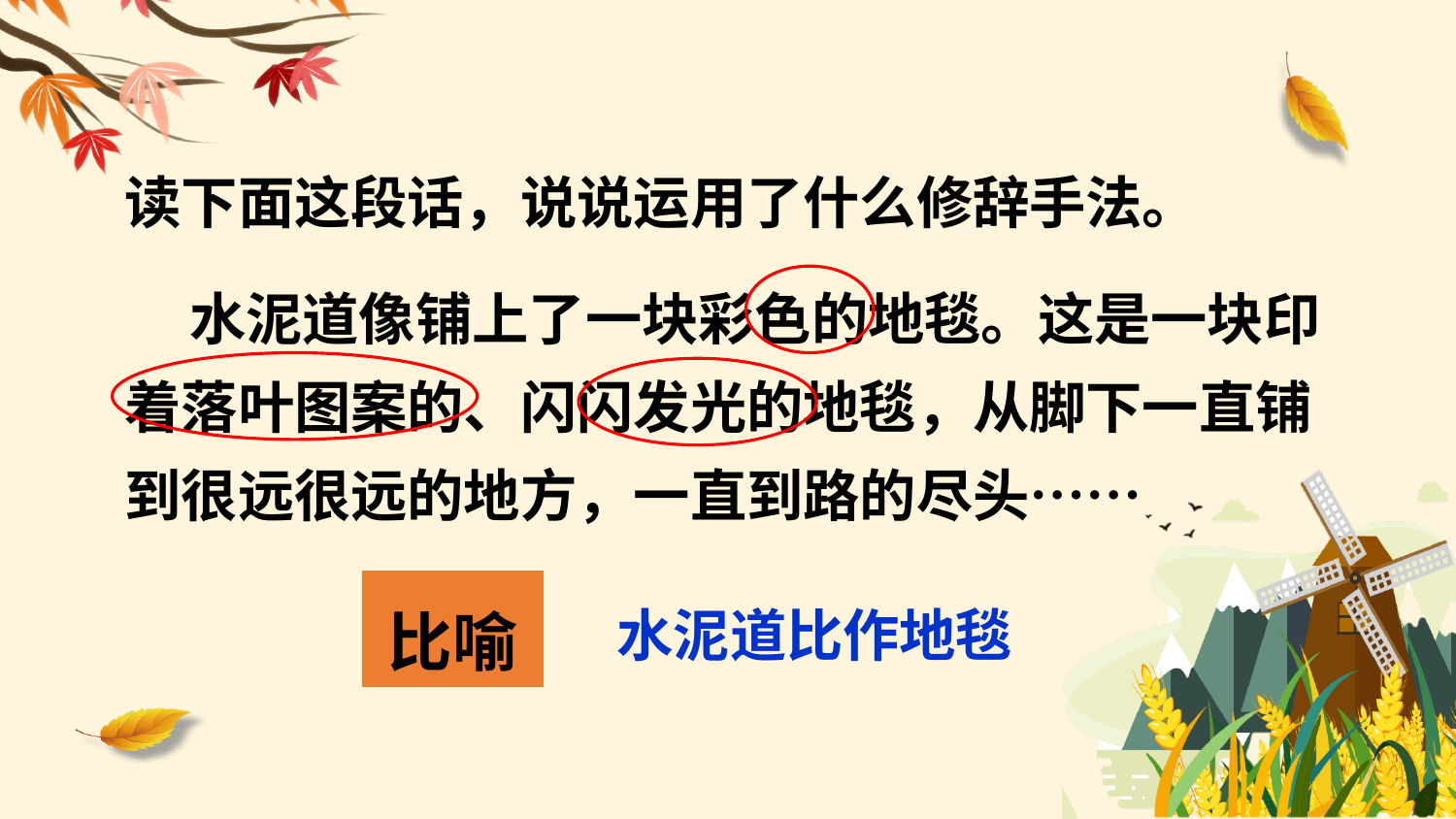

读下面这段话，说说运用了什么修辞手法。
    水泥道像铺上了一块彩色的地毯。这是一块印着落叶图案的、闪闪发光的地毯，从脚下一直铺到很远很远的地方，一直到路的尽头……

比喻
水泥道比作地毯